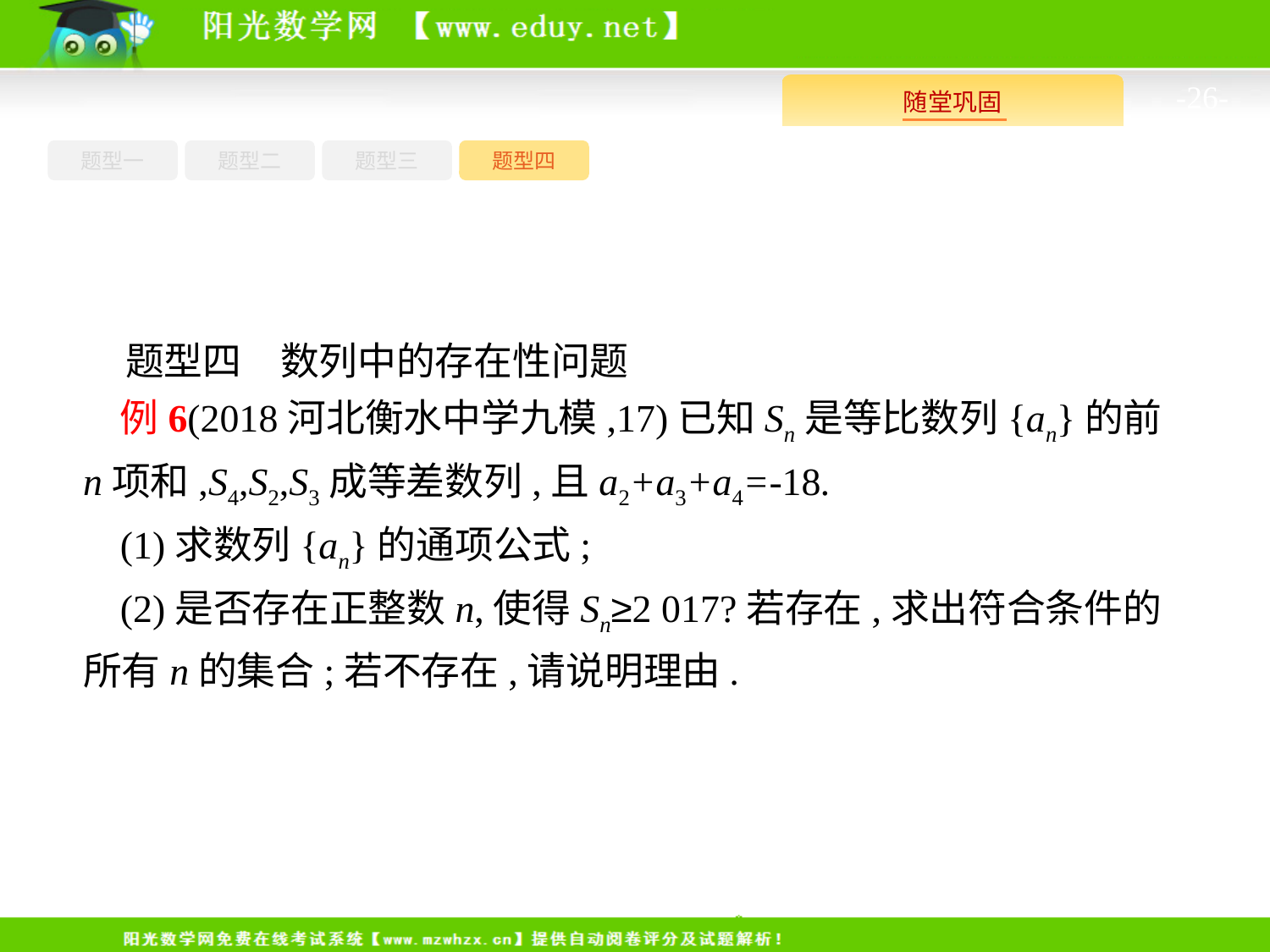

-26-
题型四
题型一
题型三
题型二
题型四　数列中的存在性问题
例6(2018河北衡水中学九模,17)已知Sn是等比数列{an}的前n项和,S4,S2,S3成等差数列,且a2+a3+a4=-18.
(1)求数列{an}的通项公式;
(2)是否存在正整数n,使得Sn≥2 017?若存在,求出符合条件的所有n的集合;若不存在,请说明理由.